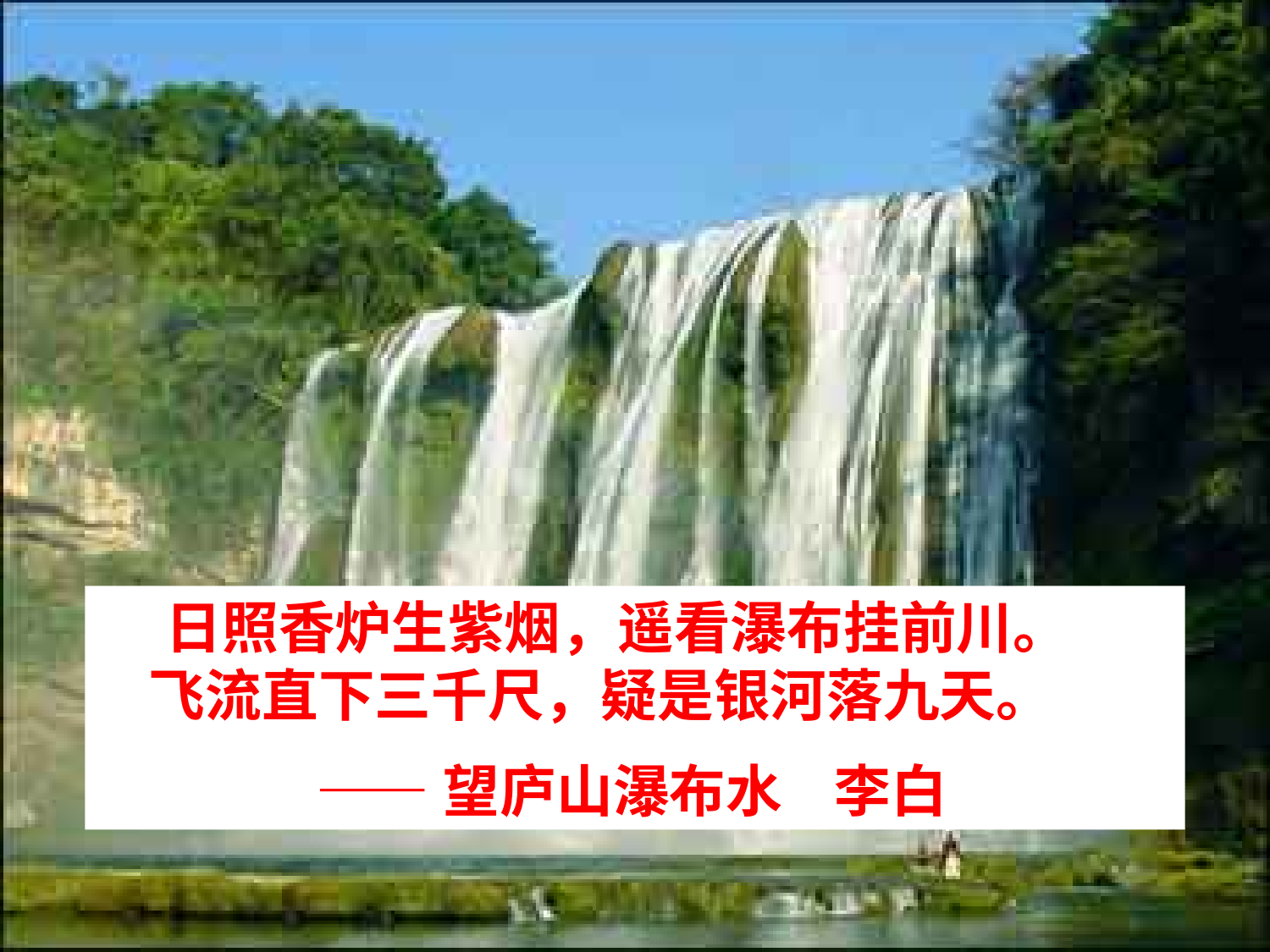

日照香炉生紫烟，遥看瀑布挂前川。
    飞流直下三千尺，疑是银河落九天。
                 ——望庐山瀑布水    李白